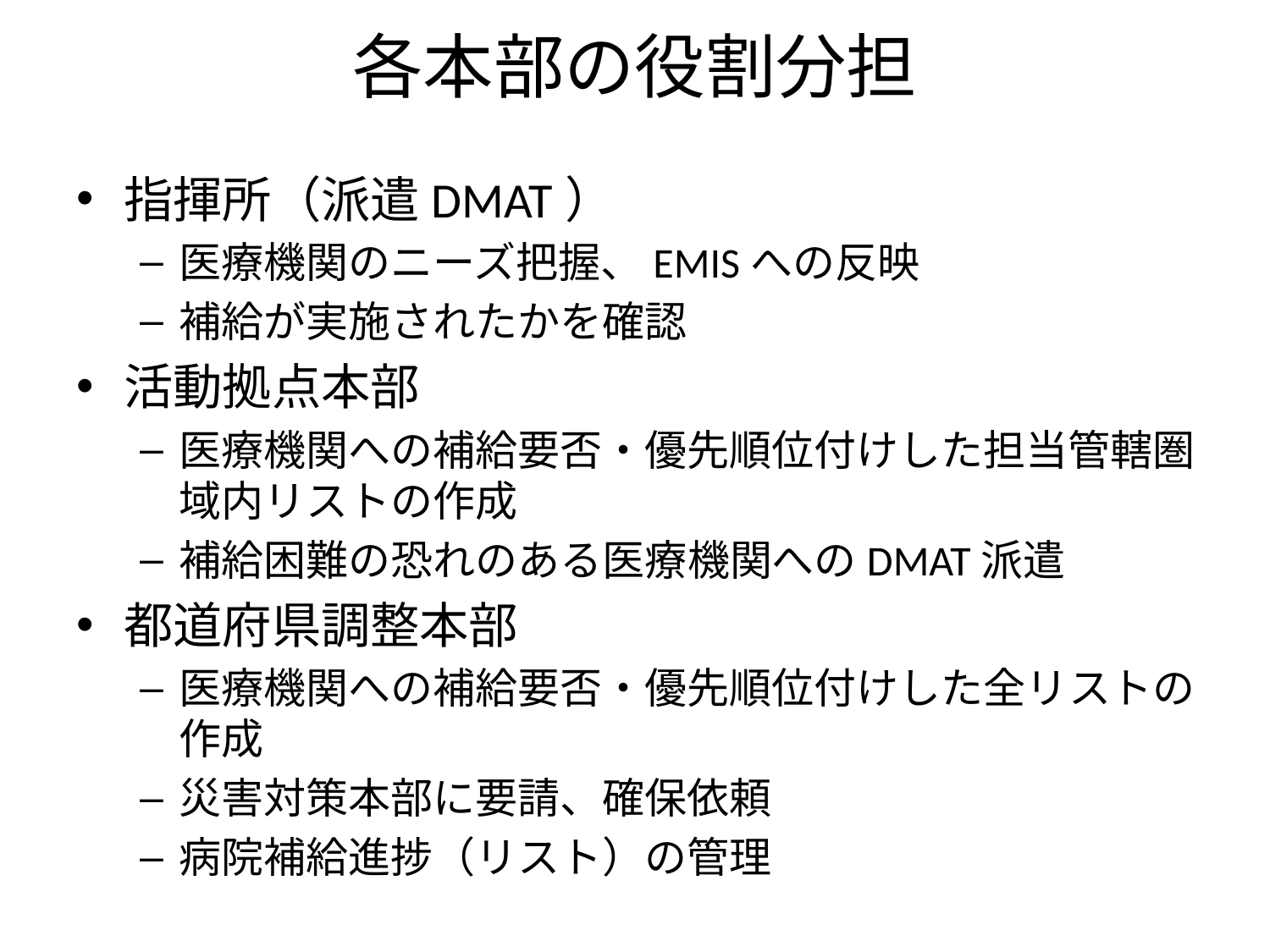

各本部の役割分担
指揮所（派遣DMAT）
医療機関のニーズ把握、EMISへの反映
補給が実施されたかを確認
活動拠点本部
医療機関への補給要否・優先順位付けした担当管轄圏域内リストの作成
補給困難の恐れのある医療機関へのDMAT派遣
都道府県調整本部
医療機関への補給要否・優先順位付けした全リストの作成
災害対策本部に要請、確保依頼
病院補給進捗（リスト）の管理